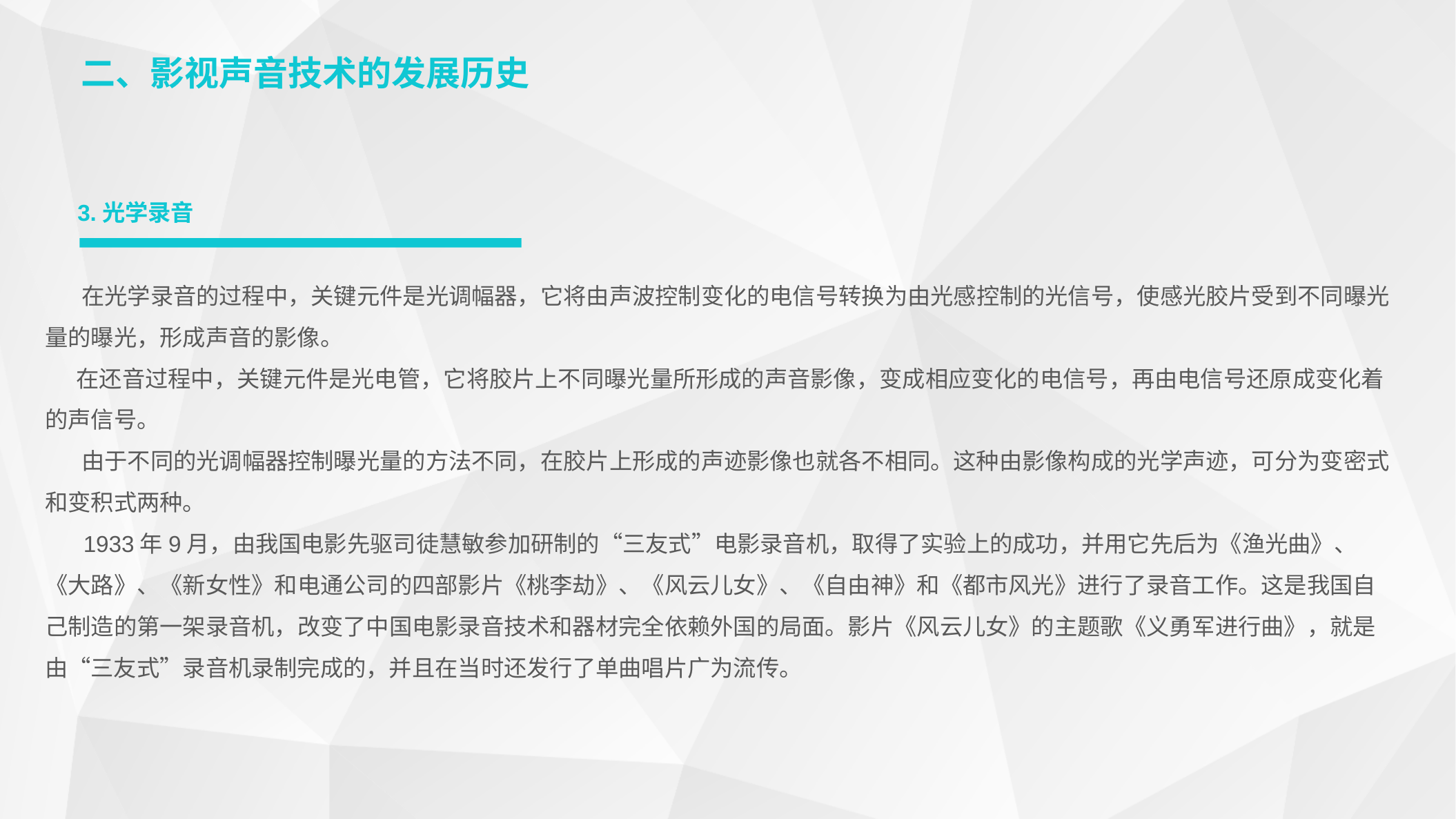

二、影视声音技术的发展历史
3.光学录音

      在光学录音的过程中，关键元件是光调幅器，它将由声波控制变化的电信号转换为由光感控制的光信号，使感光胶片受到不同曝光量的曝光，形成声音的影像。
     在还音过程中，关键元件是光电管，它将胶片上不同曝光量所形成的声音影像，变成相应变化的电信号，再由电信号还原成变化着的声信号。
      由于不同的光调幅器控制曝光量的方法不同，在胶片上形成的声迹影像也就各不相同。这种由影像构成的光学声迹，可分为变密式和变积式两种。
      1933年9月，由我国电影先驱司徒慧敏参加研制的“三友式”电影录音机，取得了实验上的成功，并用它先后为《渔光曲》、《大路》、《新女性》和电通公司的四部影片《桃李劫》、《风云儿女》、《自由神》和《都市风光》进行了录音工作。这是我国自己制造的第一架录音机，改变了中国电影录音技术和器材完全依赖外国的局面。影片《风云儿女》的主题歌《义勇军进行曲》，就是由“三友式”录音机录制完成的，并且在当时还发行了单曲唱片广为流传。